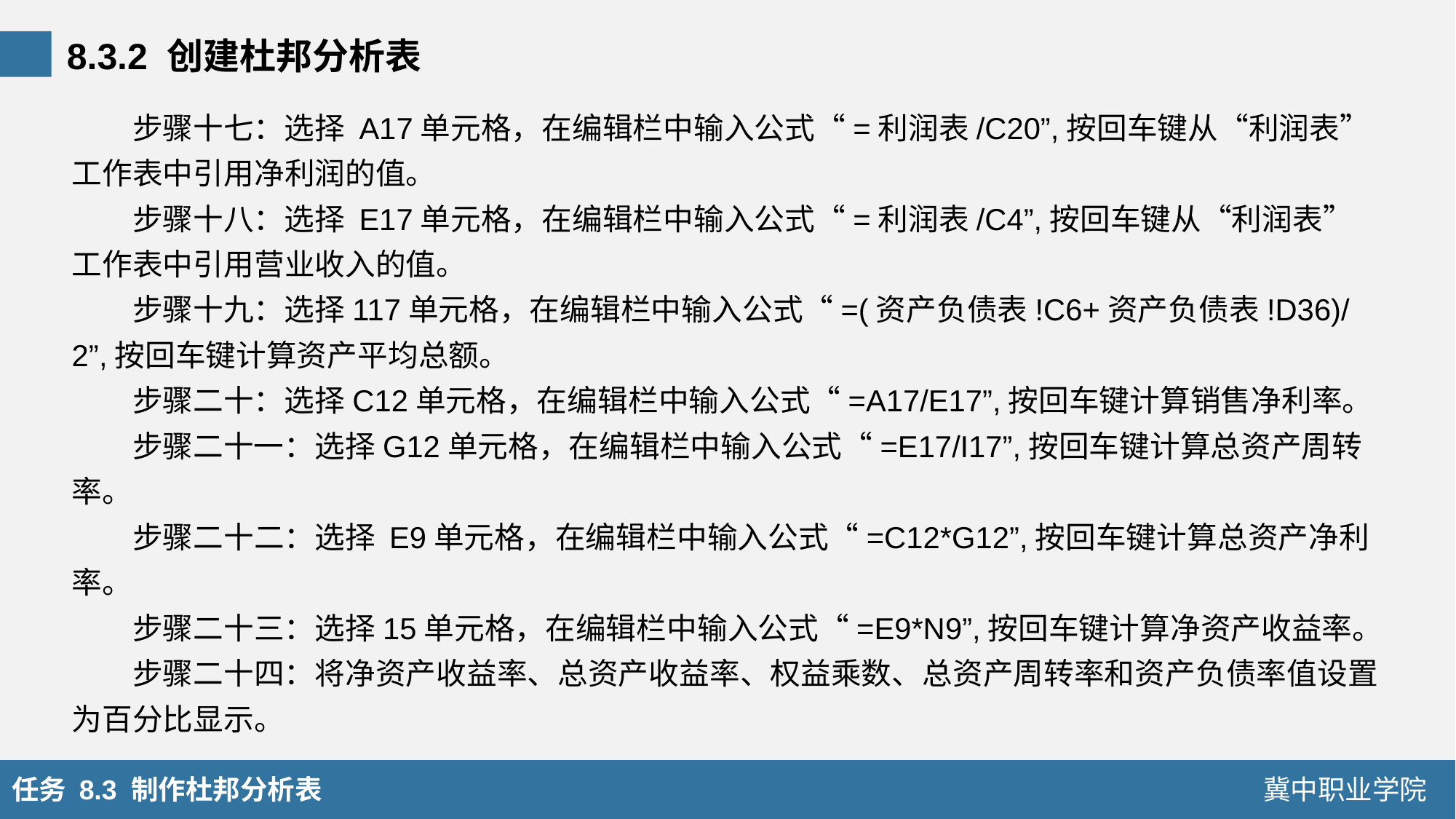

8.3.2 创建杜邦分析表
步骤十七：选择 A17单元格，在编辑栏中输入公式“=利润表/C20”,按回车键从“利润表”工作表中引用净利润的值。
步骤十八：选择 E17单元格，在编辑栏中输入公式“=利润表/C4”,按回车键从“利润表”工作表中引用营业收入的值。
步骤十九：选择117单元格，在编辑栏中输入公式“=(资产负债表!C6+资产负债表!D36)/2”,按回车键计算资产平均总额。
步骤二十：选择C12单元格，在编辑栏中输入公式“=A17/E17”,按回车键计算销售净利率。
步骤二十一：选择G12单元格，在编辑栏中输入公式“=E17/I17”,按回车键计算总资产周转率。
步骤二十二：选择 E9单元格，在编辑栏中输入公式“=C12*G12”,按回车键计算总资产净利率。
步骤二十三：选择15单元格，在编辑栏中输入公式“=E9*N9”,按回车键计算净资产收益率。
步骤二十四：将净资产收益率、总资产收益率、权益乘数、总资产周转率和资产负债率值设置为百分比显示。

任务 8.3 制作杜邦分析表
冀中职业学院